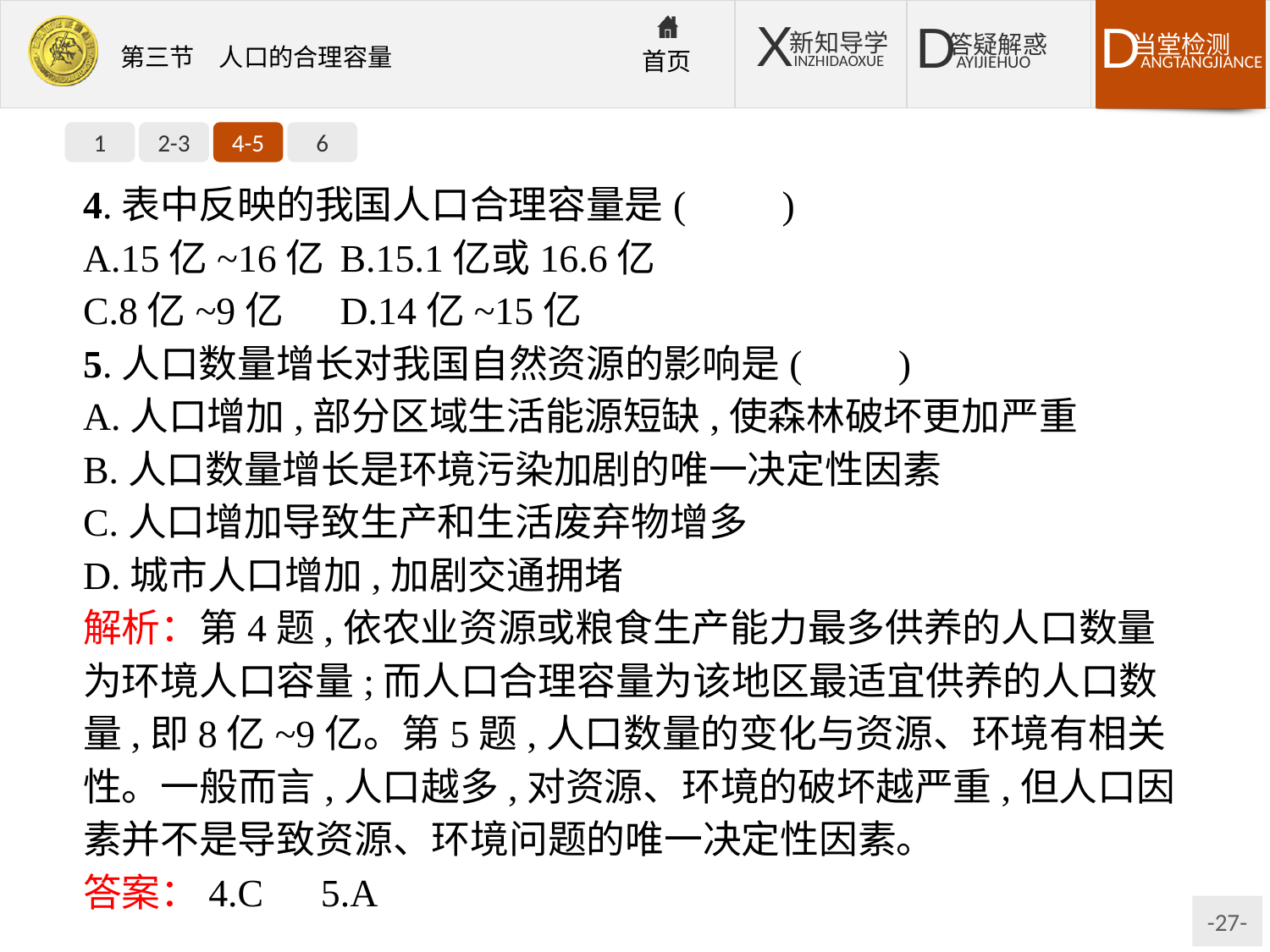

1
2-3
4-5
6
4.表中反映的我国人口合理容量是(　　)
A.15亿~16亿	B.15.1亿或16.6亿
C.8亿~9亿	D.14亿~15亿
5.人口数量增长对我国自然资源的影响是(　　)
A.人口增加,部分区域生活能源短缺,使森林破坏更加严重
B.人口数量增长是环境污染加剧的唯一决定性因素
C.人口增加导致生产和生活废弃物增多
D.城市人口增加,加剧交通拥堵
解析：第4题,依农业资源或粮食生产能力最多供养的人口数量为环境人口容量;而人口合理容量为该地区最适宜供养的人口数量,即8亿~9亿。第5题,人口数量的变化与资源、环境有相关性。一般而言,人口越多,对资源、环境的破坏越严重,但人口因素并不是导致资源、环境问题的唯一决定性因素。
答案：4.C　5.A